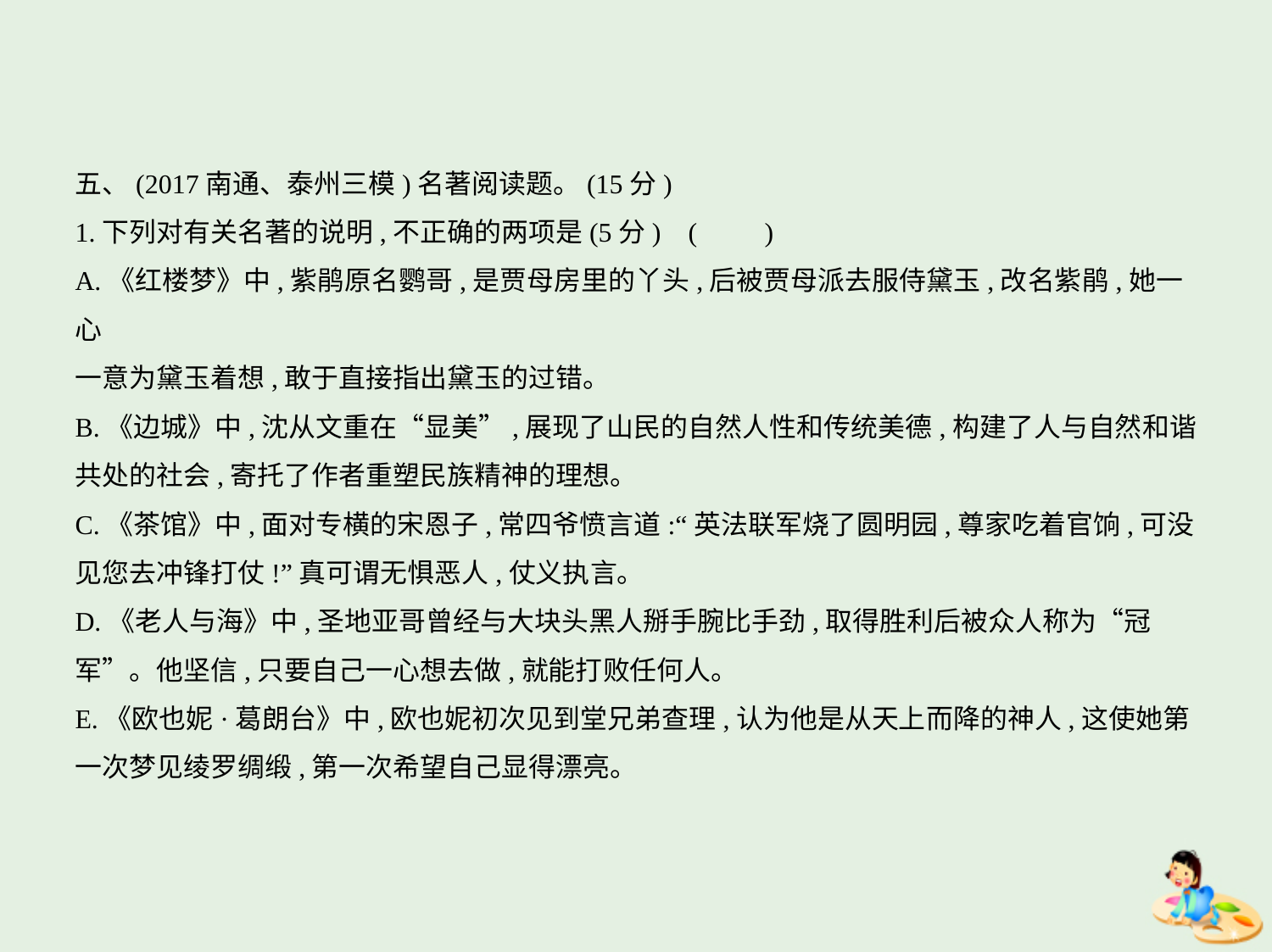

五、(2017南通、泰州三模)名著阅读题。(15分)
1.下列对有关名著的说明,不正确的两项是(5分) (　　)
A.《红楼梦》中,紫鹃原名鹦哥,是贾母房里的丫头,后被贾母派去服侍黛玉,改名紫鹃,她一心
一意为黛玉着想,敢于直接指出黛玉的过错。
B.《边城》中,沈从文重在“显美”,展现了山民的自然人性和传统美德,构建了人与自然和谐
共处的社会,寄托了作者重塑民族精神的理想。
C.《茶馆》中,面对专横的宋恩子,常四爷愤言道:“英法联军烧了圆明园,尊家吃着官饷,可没
见您去冲锋打仗!”真可谓无惧恶人,仗义执言。
D.《老人与海》中,圣地亚哥曾经与大块头黑人掰手腕比手劲,取得胜利后被众人称为“冠
军”。他坚信,只要自己一心想去做,就能打败任何人。
E.《欧也妮·葛朗台》中,欧也妮初次见到堂兄弟查理,认为他是从天上而降的神人,这使她第
一次梦见绫罗绸缎,第一次希望自己显得漂亮。